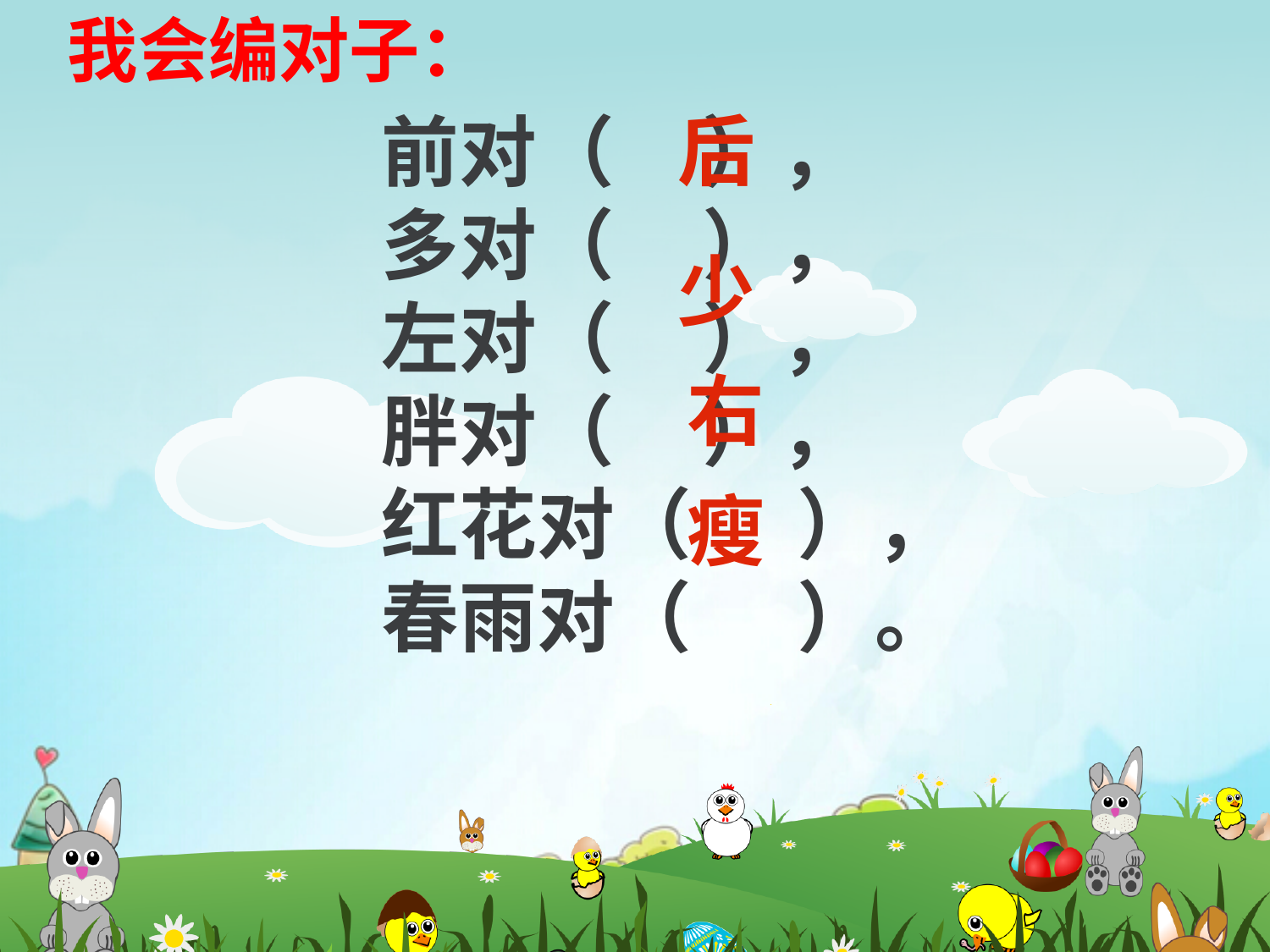

我会编对子：
后
前对（     ），
多对（     ），
左对（     ），
胖对（     ），
红花对（      ），
春雨对（      ）。
少
右
瘦